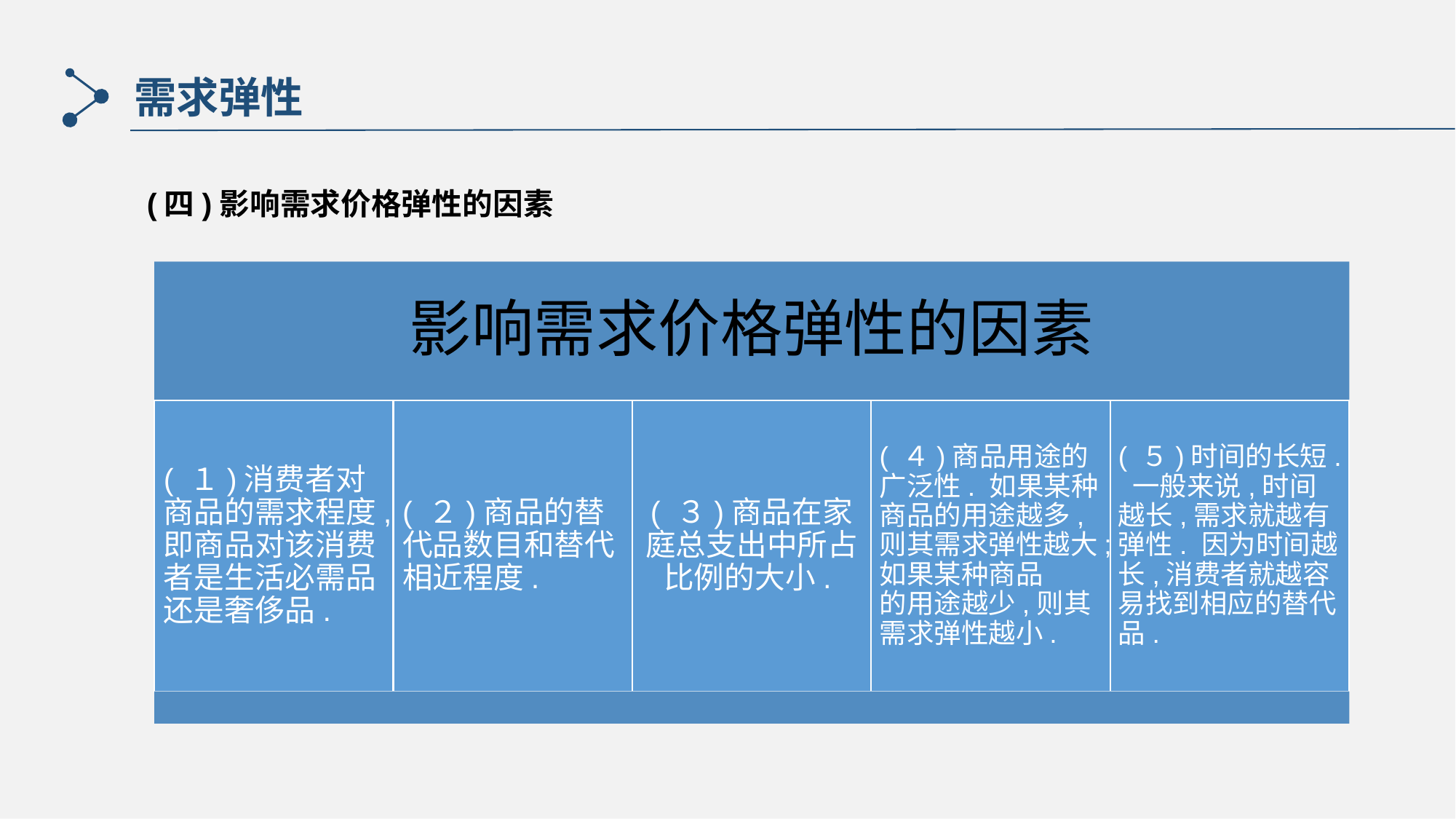

需求弹性
(四)影响需求价格弹性的因素

影响需求价格弹性的因素
( １)消费者对商品的需求程度,即商品对该消费者是生活必需品还是奢侈品.
( ２)商品的替代品数目和替代相近程度.
( ３)商品在家庭总支出中所占比例的大小.
( ４)商品用途的广泛性. 如果某种商品的用途越多,则其需求弹性越大;如果某种商品
的用途越少,则其需求弹性越小.
( ５)时间的长短. 一般来说,时间越长,需求就越有弹性. 因为时间越长,消费者就越容易找到相应的替代品.